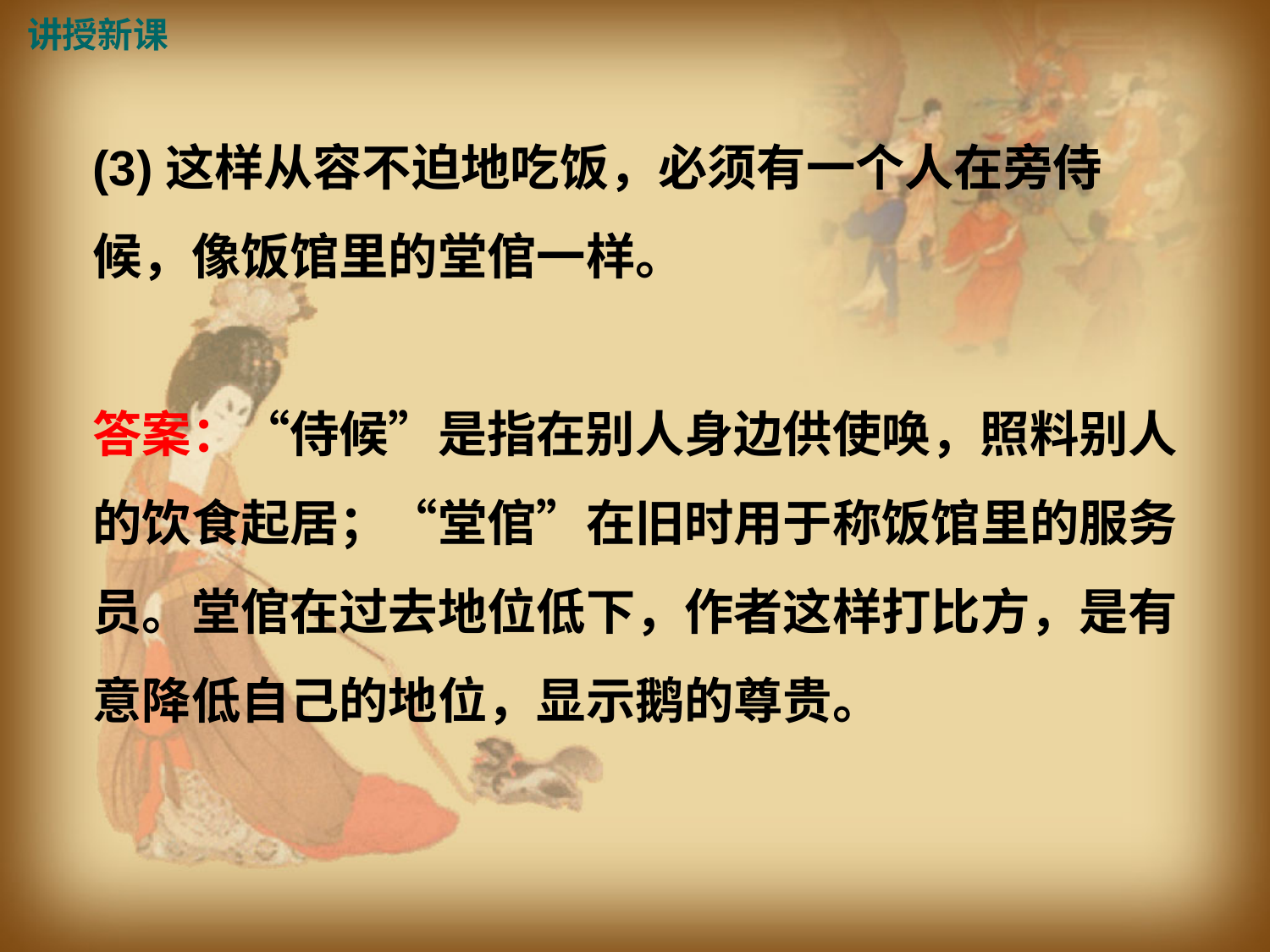

讲授新课
(3)这样从容不迫地吃饭，必须有一个人在旁侍候，像饭馆里的堂倌一样。

答案：“侍候”是指在别人身边供使唤，照料别人的饮食起居；“堂倌”在旧时用于称饭馆里的服务员。堂倌在过去地位低下，作者这样打比方，是有意降低自己的地位，显示鹅的尊贵。